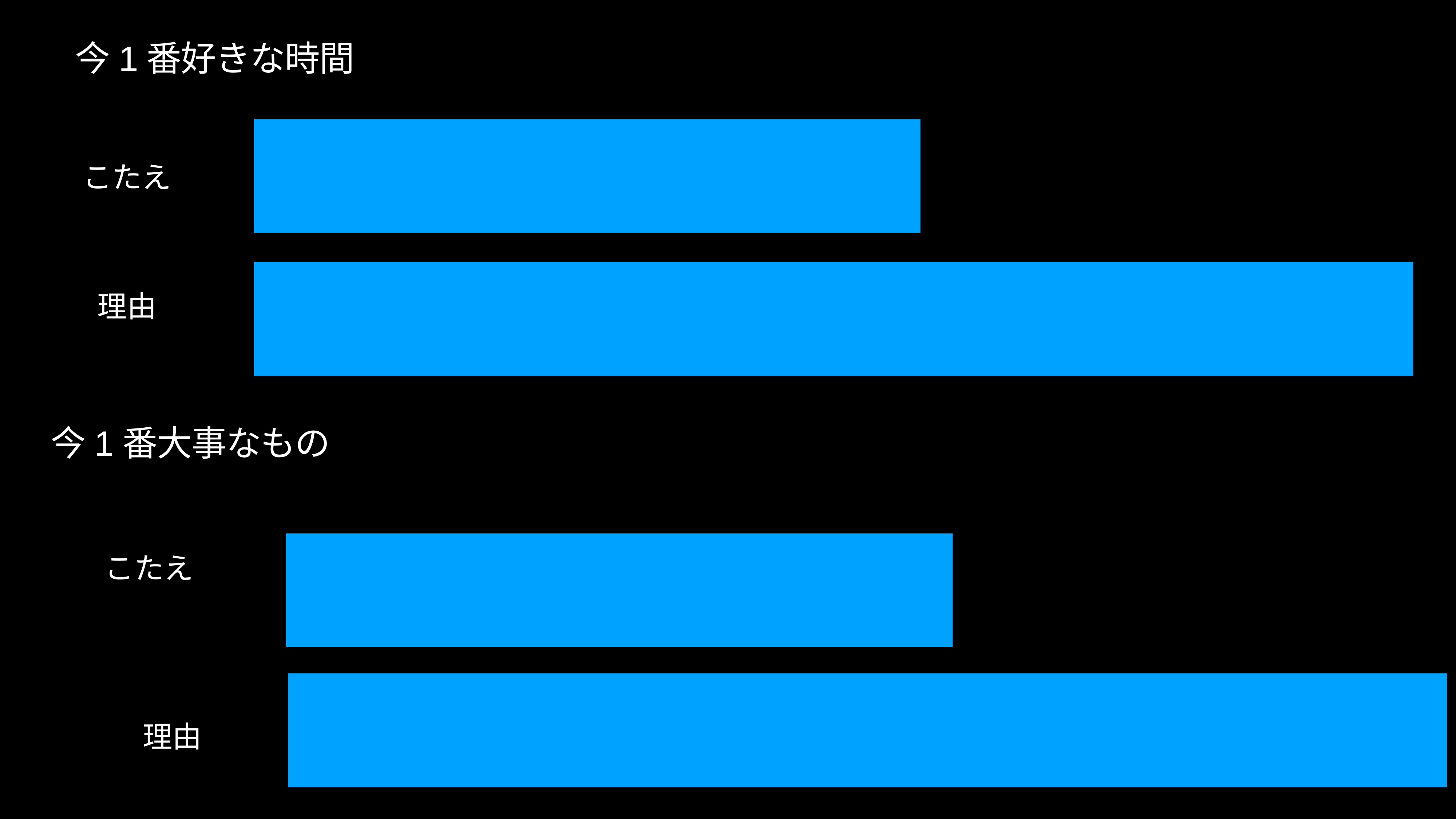

# 今1番好きな時間

こたえ

理由
今1番大事なもの

こたえ

理由